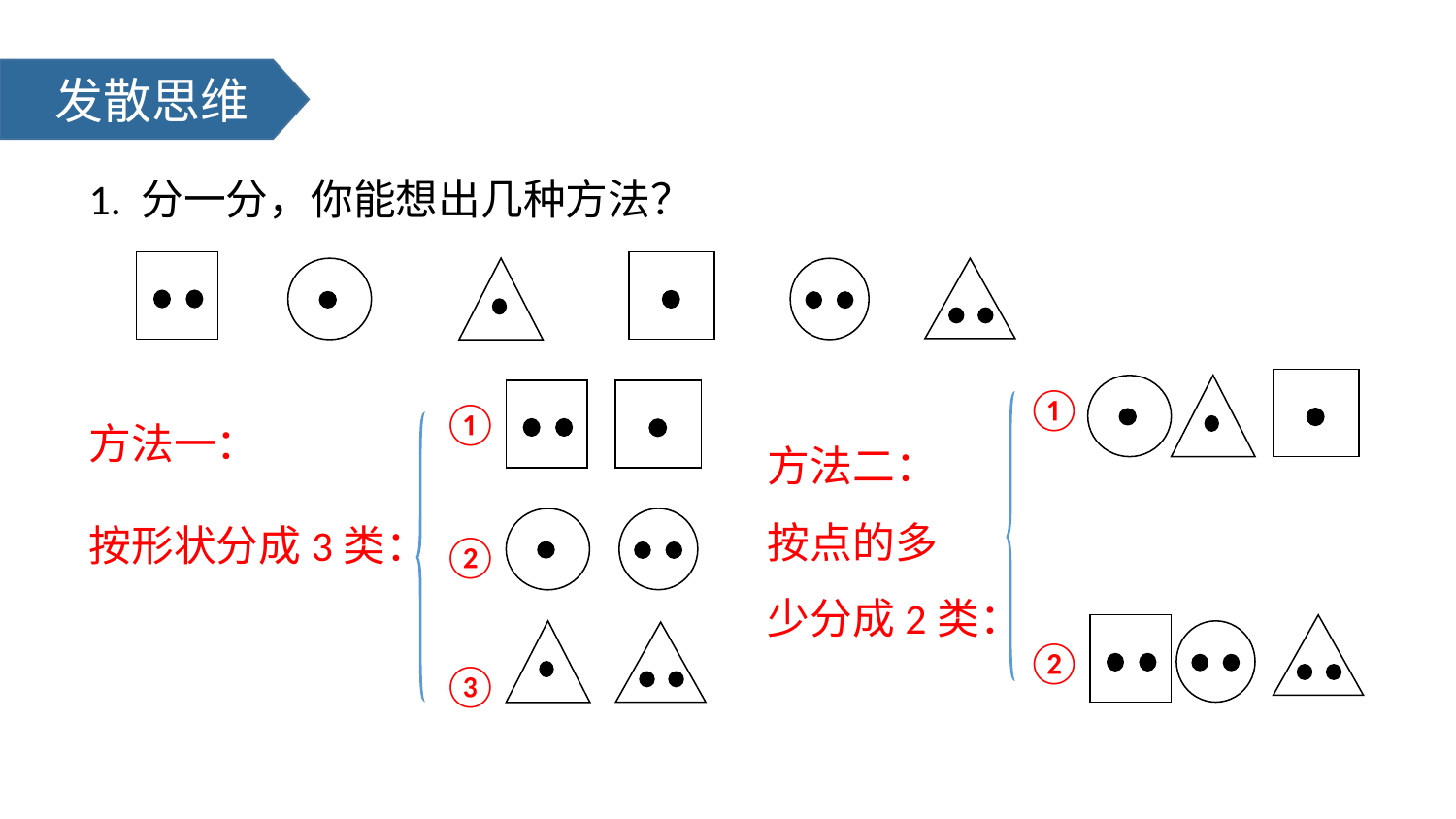

发散思维
1. 分一分，你能想出几种方法？

①

①

方法二：
按点的多
少分成2类：
方法一：

按形状分成3类：

②

②
③